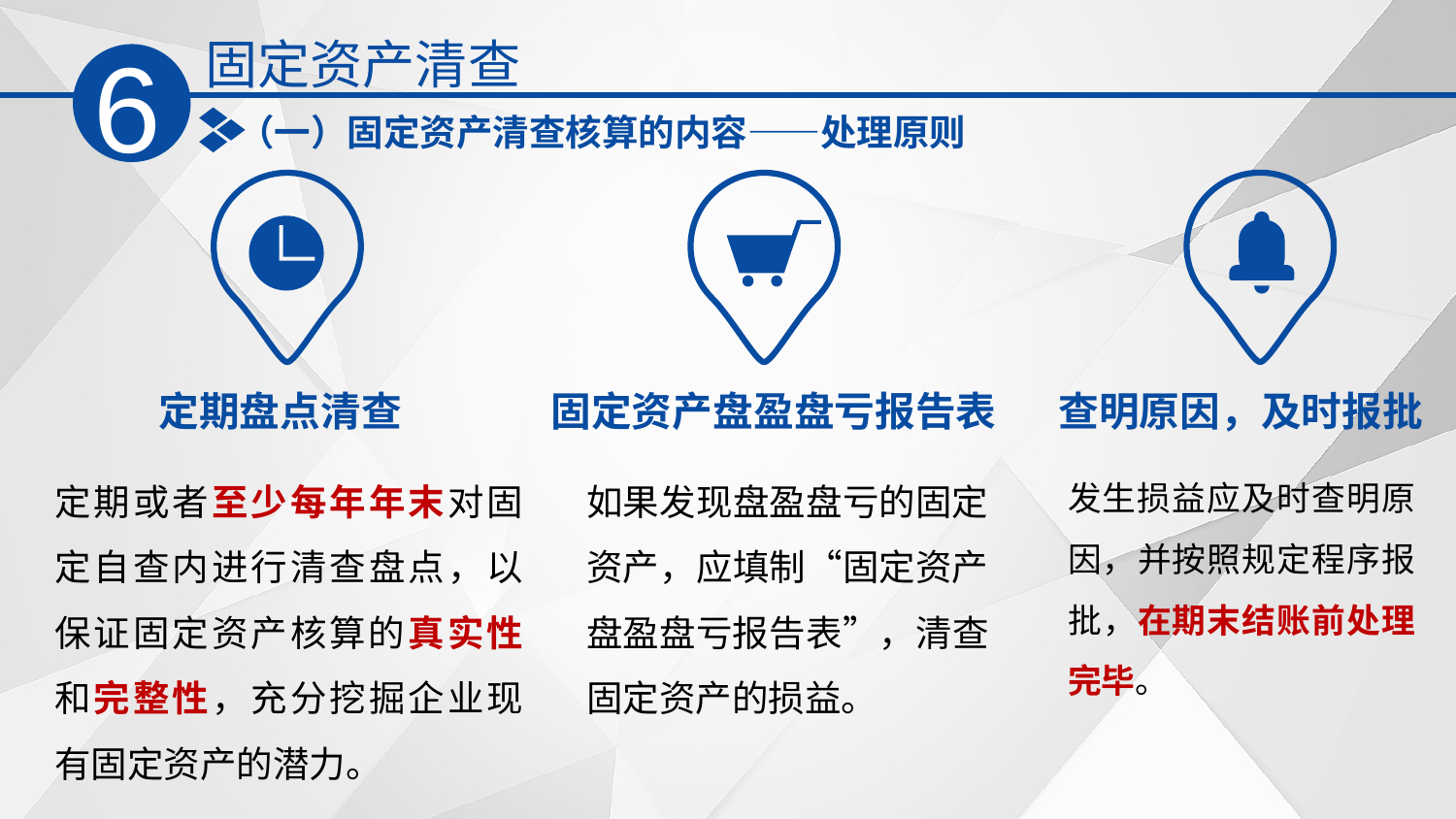

固定资产清查
6

（一）固定资产清查核算的内容——处理原则

定期盘点清查
固定资产盘盈盘亏报告表
查明原因，及时报批
发生损益应及时查明原因，并按照规定程序报批，在期末结账前处理完毕。
定期或者至少每年年末对固定自查内进行清查盘点，以保证固定资产核算的真实性和完整性，充分挖掘企业现有固定资产的潜力。
如果发现盘盈盘亏的固定资产，应填制“固定资产盘盈盘亏报告表”，清查固定资产的损益。